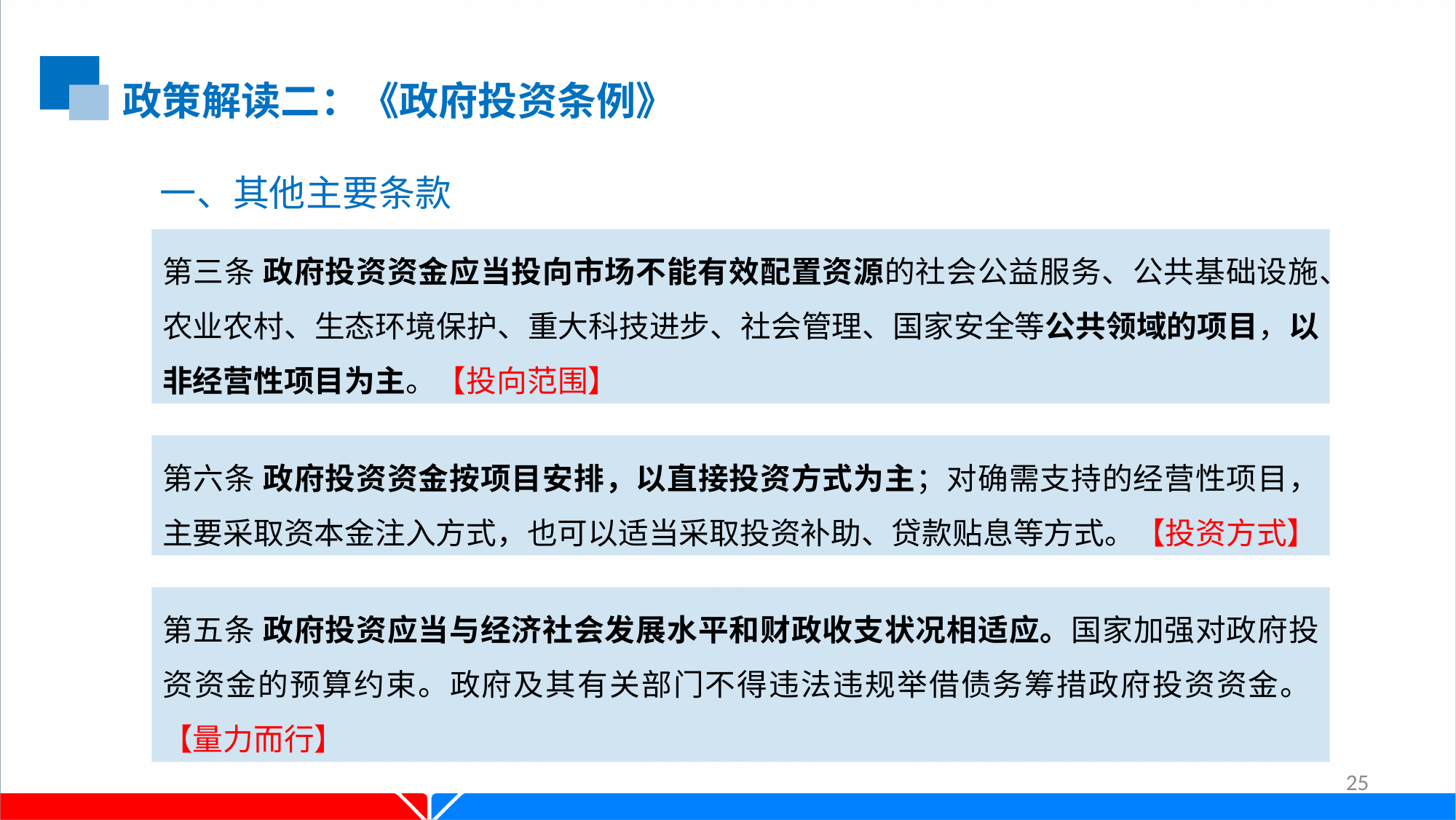

政策解读二：《政府投资条例》

一、其他主要条款
第三条 政府投资资金应当投向市场不能有效配置资源的社会公益服务、公共基础设施、农业农村、生态环境保护、重大科技进步、社会管理、国家安全等公共领域的项目，以非经营性项目为主。【投向范围】
第六条 政府投资资金按项目安排，以直接投资方式为主；对确需支持的经营性项目，主要采取资本金注入方式，也可以适当采取投资补助、贷款贴息等方式。【投资方式】
第五条 政府投资应当与经济社会发展水平和财政收支状况相适应。国家加强对政府投资资金的预算约束。政府及其有关部门不得违法违规举借债务筹措政府投资资金。  【量力而行】
25